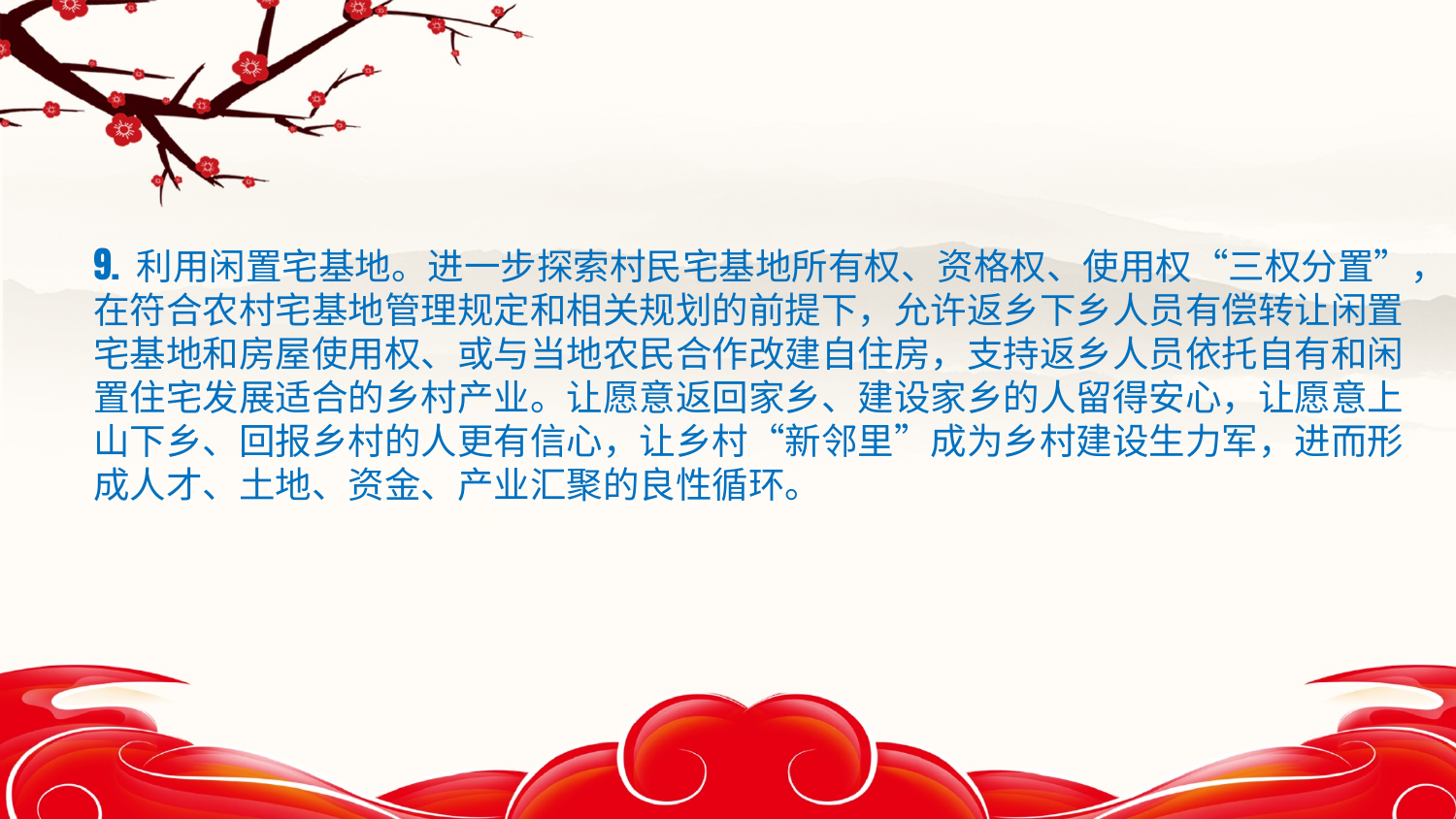

9. 利用闲置宅基地。进一步探索村民宅基地所有权、资格权、使用权“三权分置”，在符合农村宅基地管理规定和相关规划的前提下，允许返乡下乡人员有偿转让闲置宅基地和房屋使用权、或与当地农民合作改建自住房，支持返乡人员依托自有和闲置住宅发展适合的乡村产业。让愿意返回家乡、建设家乡的人留得安心，让愿意上山下乡、回报乡村的人更有信心，让乡村“新邻里”成为乡村建设生力军，进而形成人才、土地、资金、产业汇聚的良性循环。